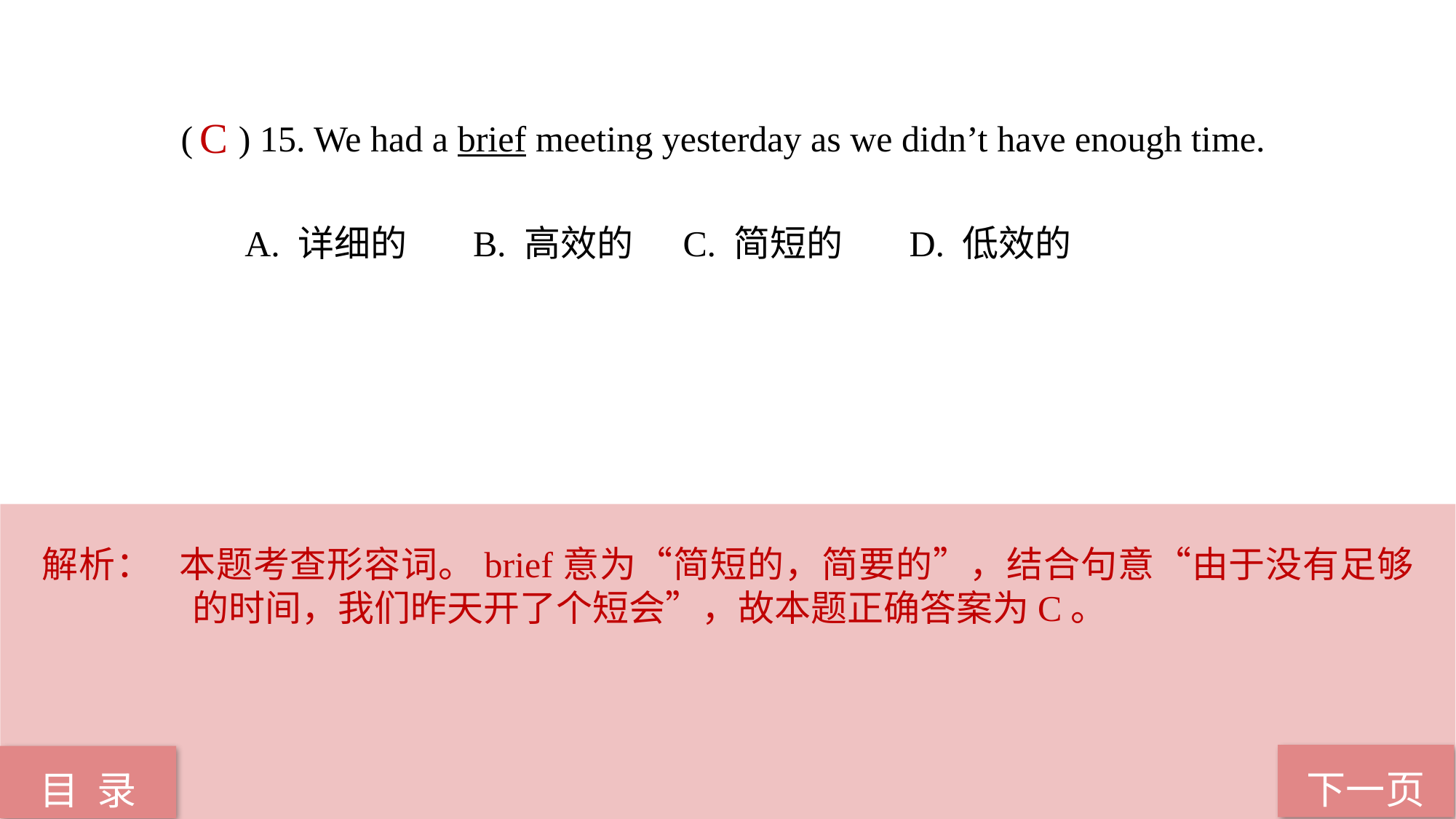

(     ) 15. We had a brief meeting yesterday as we didn’t have enough time.

       A. 详细的       B. 高效的     C. 简短的       D. 低效的
C
解析：   本题考查形容词。brief意为“简短的，简要的”，结合句意“由于没有足够的时间，我们昨天开了个短会”，故本题正确答案为C。